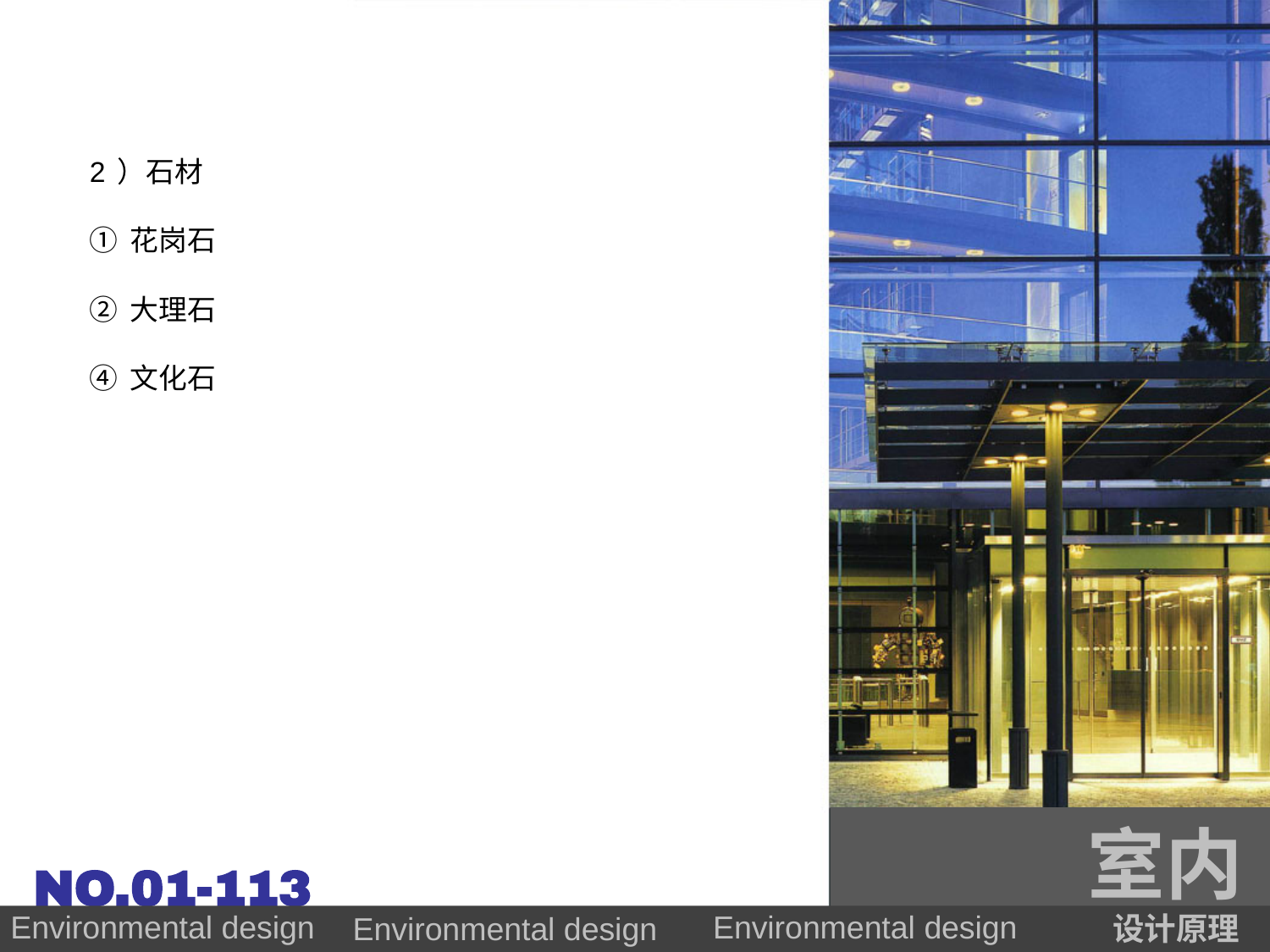

2）石材
①花岗石
②大理石
④文化石

室内

NO.01-113
设计原理
Environmental design
Environmental design
Environmental design